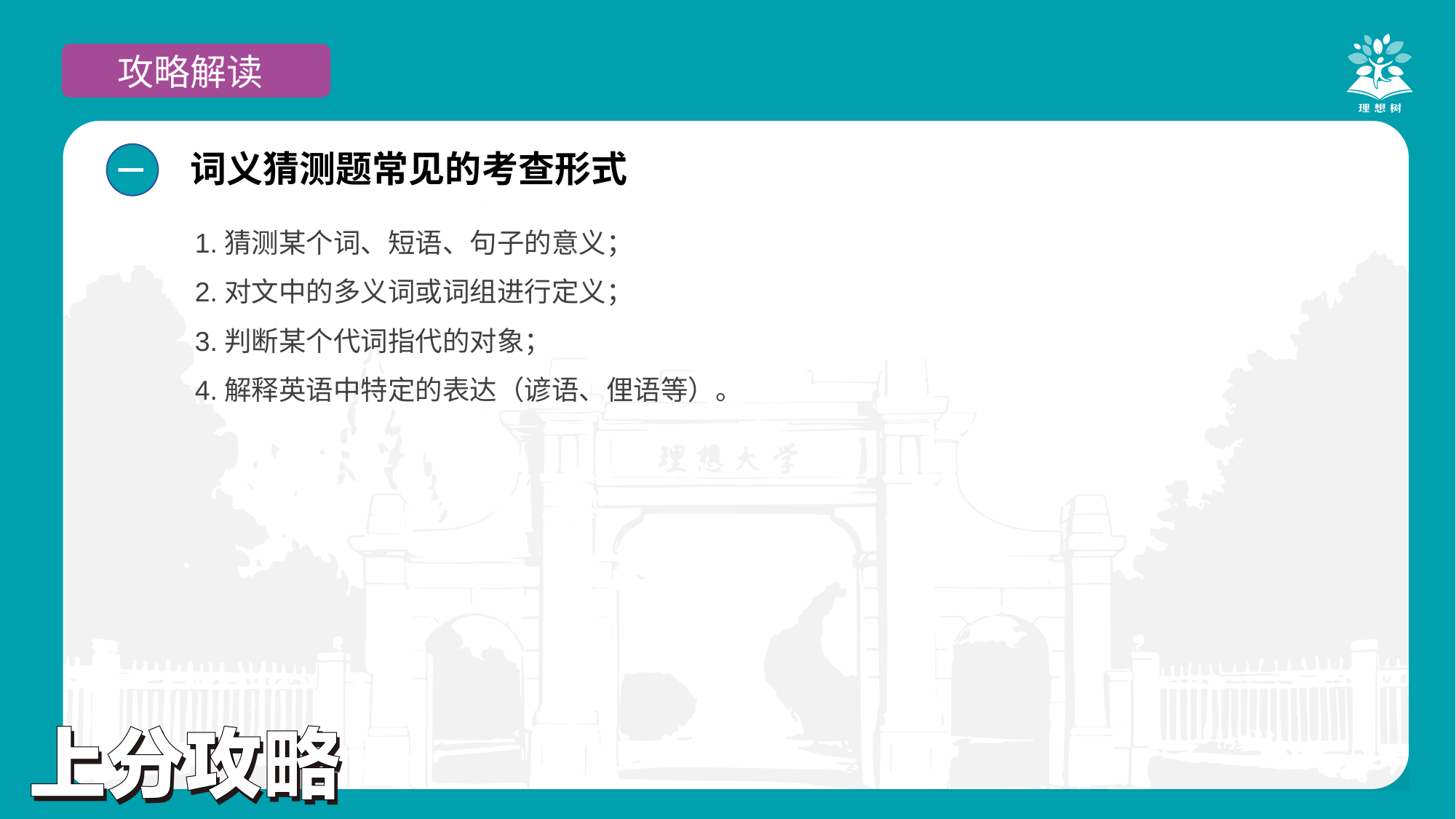

攻略解读
词义猜测题常见的考查形式

一
1.猜测某个词、短语、句子的意义；
2.对文中的多义词或词组进行定义；
3.判断某个代词指代的对象；
4.解释英语中特定的表达（谚语、俚语等）。